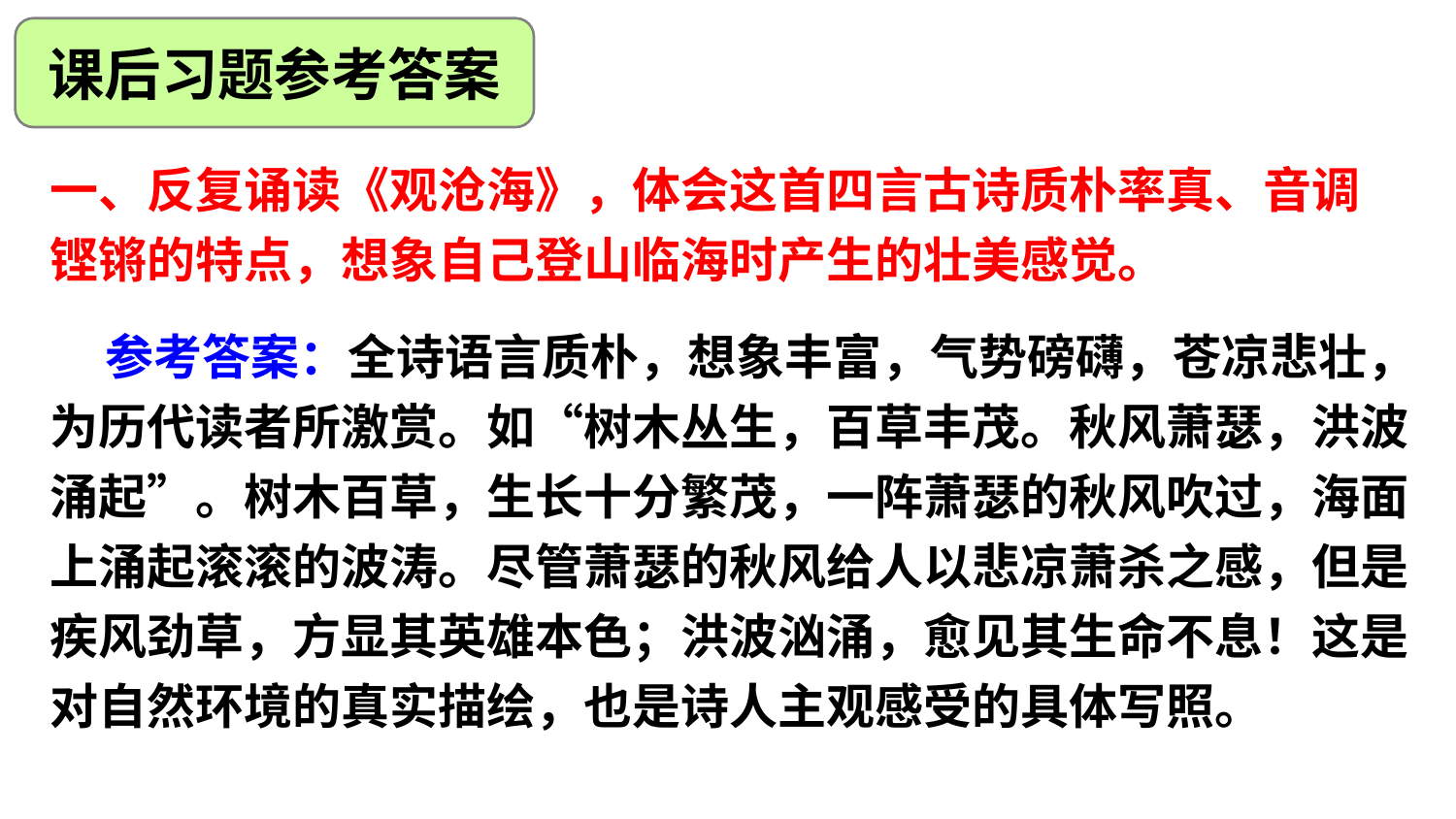

课后习题参考答案
一、反复诵读《观沧海》，体会这首四言古诗质朴率真、音调铿锵的特点，想象自己登山临海时产生的壮美感觉。
    参考答案：全诗语言质朴，想象丰富，气势磅礴，苍凉悲壮，为历代读者所激赏。如“树木丛生，百草丰茂。秋风萧瑟，洪波涌起”。树木百草，生长十分繁茂，一阵萧瑟的秋风吹过，海面上涌起滚滚的波涛。尽管萧瑟的秋风给人以悲凉萧杀之感，但是疾风劲草，方显其英雄本色；洪波汹涌，愈见其生命不息！这是对自然环境的真实描绘，也是诗人主观感受的具体写照。